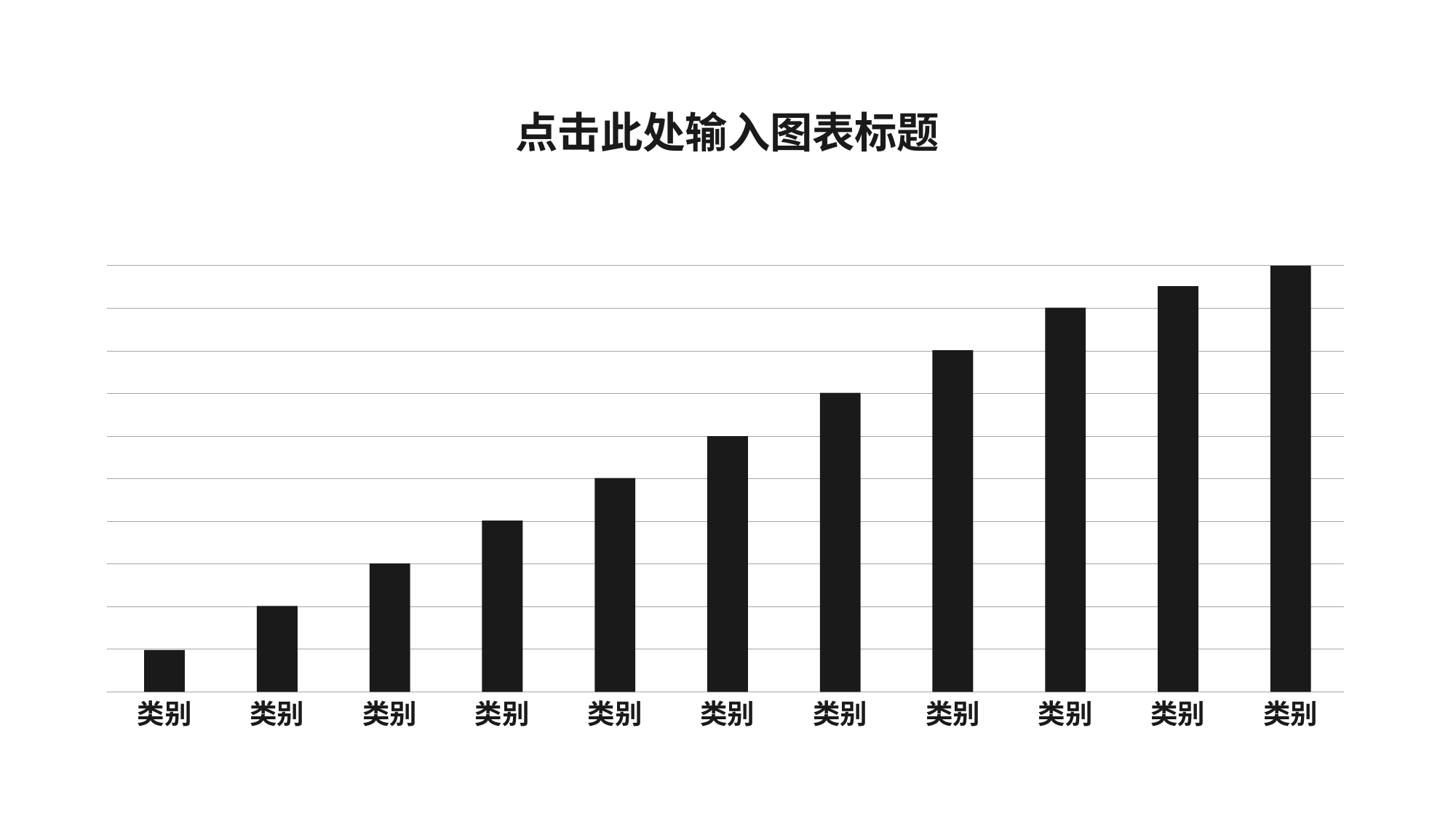

点击此处输入图表标题

类别
类别
类别
类别
类别
类别
类别
类别
类别
类别
类别